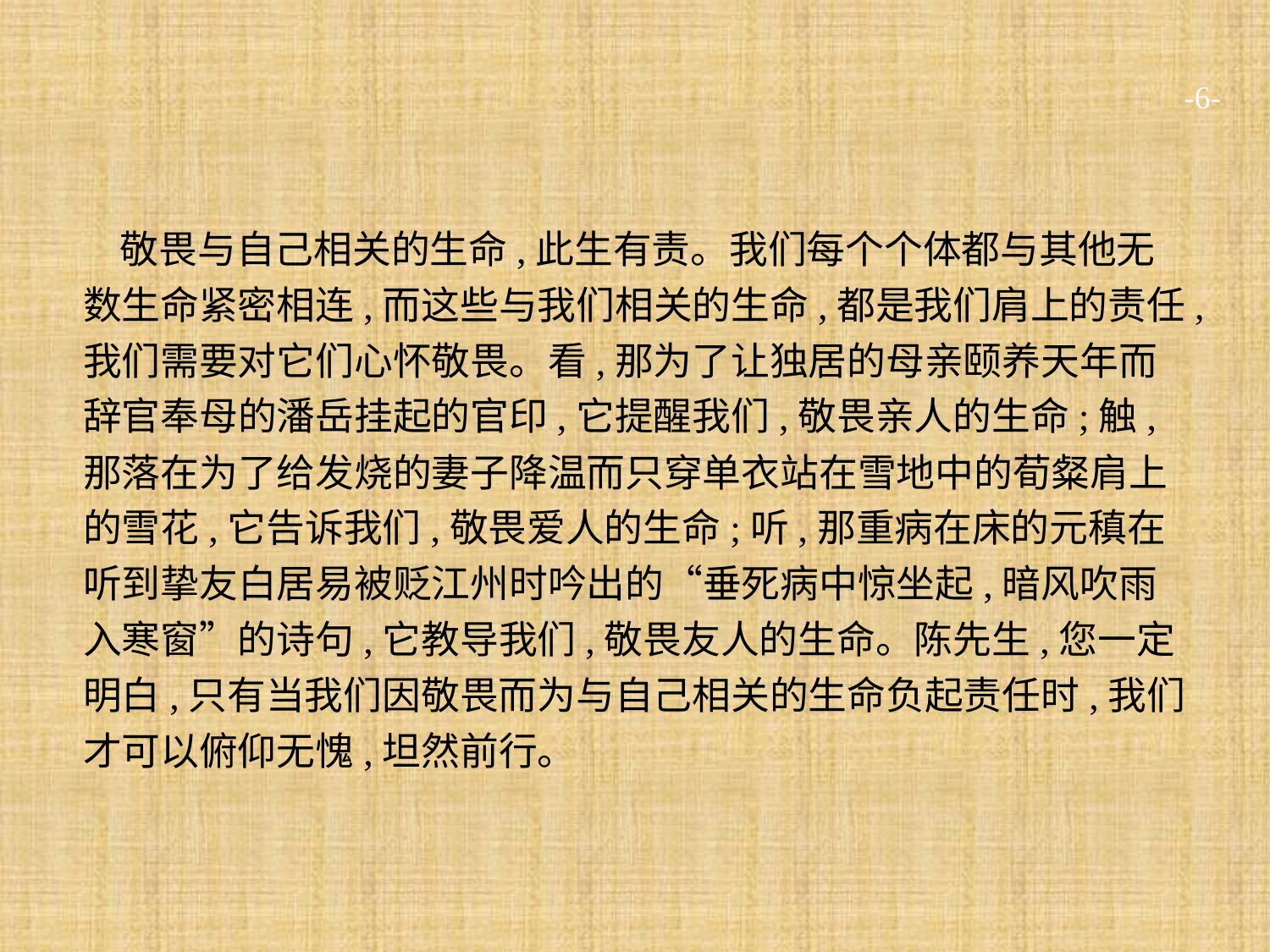

-6-
敬畏与自己相关的生命,此生有责。我们每个个体都与其他无数生命紧密相连,而这些与我们相关的生命,都是我们肩上的责任,我们需要对它们心怀敬畏。看,那为了让独居的母亲颐养天年而辞官奉母的潘岳挂起的官印,它提醒我们,敬畏亲人的生命;触,那落在为了给发烧的妻子降温而只穿单衣站在雪地中的荀粲肩上的雪花,它告诉我们,敬畏爱人的生命;听,那重病在床的元稹在听到挚友白居易被贬江州时吟出的“垂死病中惊坐起,暗风吹雨入寒窗”的诗句,它教导我们,敬畏友人的生命。陈先生,您一定明白,只有当我们因敬畏而为与自己相关的生命负起责任时,我们才可以俯仰无愧,坦然前行。